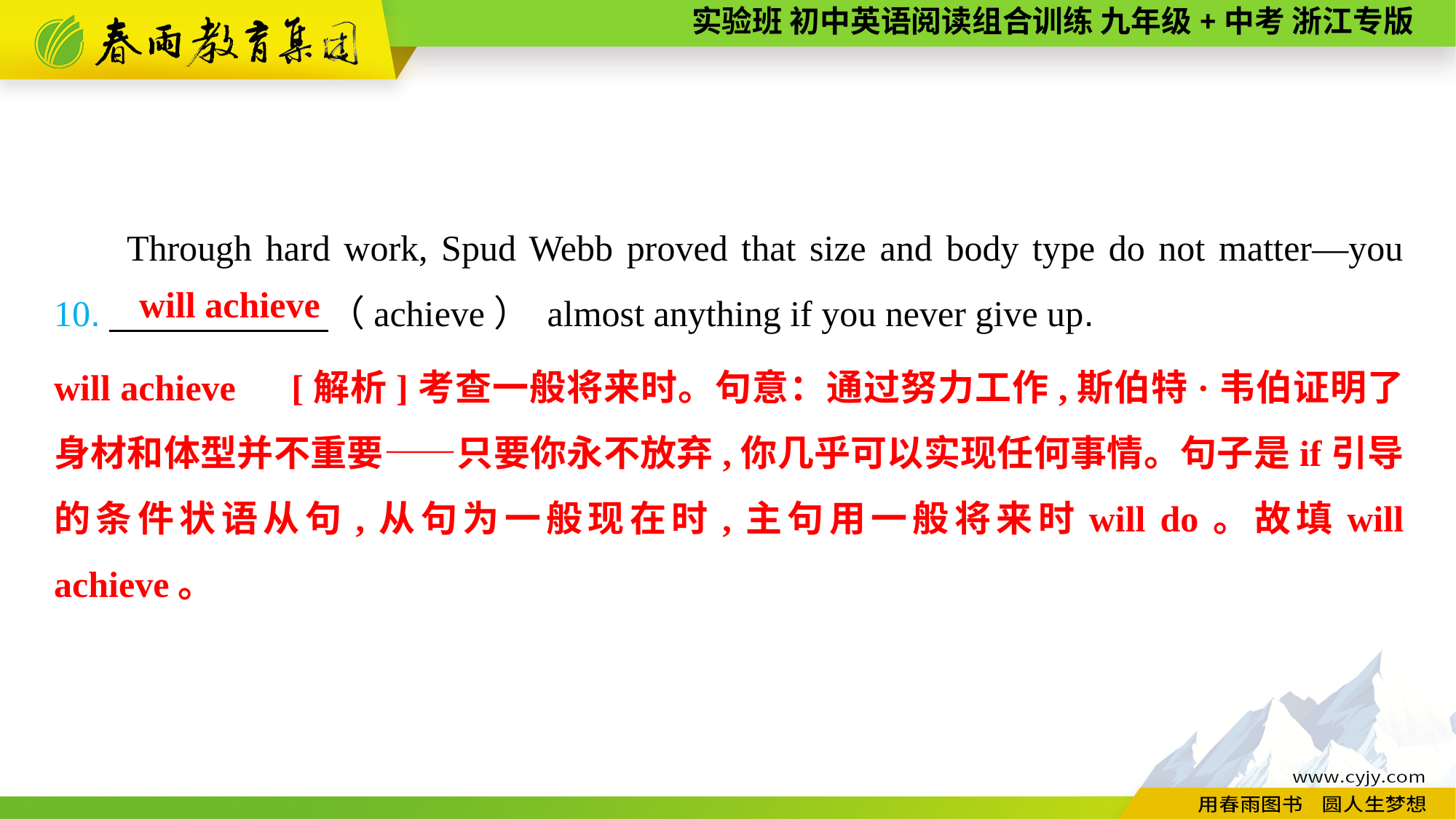

Through hard work, Spud Webb proved that size and body type do not matter—you 10.　　　　         （achieve） almost anything if you never give up.
 will achieve
will achieve　[解析]考查一般将来时。句意：通过努力工作,斯伯特·韦伯证明了身材和体型并不重要——只要你永不放弃,你几乎可以实现任何事情。句子是if引导的条件状语从句,从句为一般现在时,主句用一般将来时will do。故填will achieve。